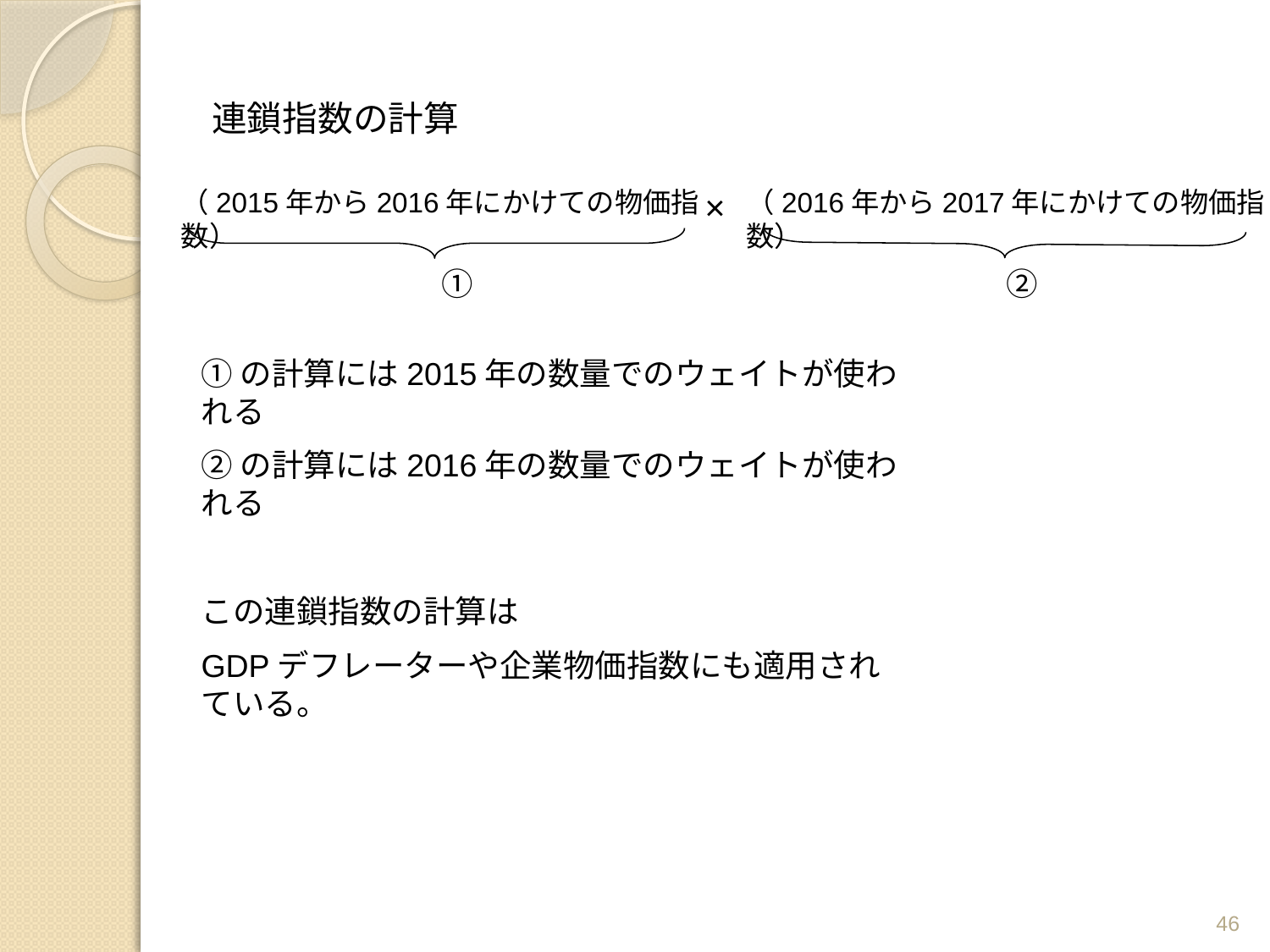

# 連鎖指数の計算
（2015年から2016年にかけての物価指数）
×
（2016年から2017年にかけての物価指数）
　①
　②
①の計算には2015年の数量でのウェイトが使われる
②の計算には2016年の数量でのウェイトが使われる

この連鎖指数の計算は
GDPデフレーターや企業物価指数にも適用されている。
46